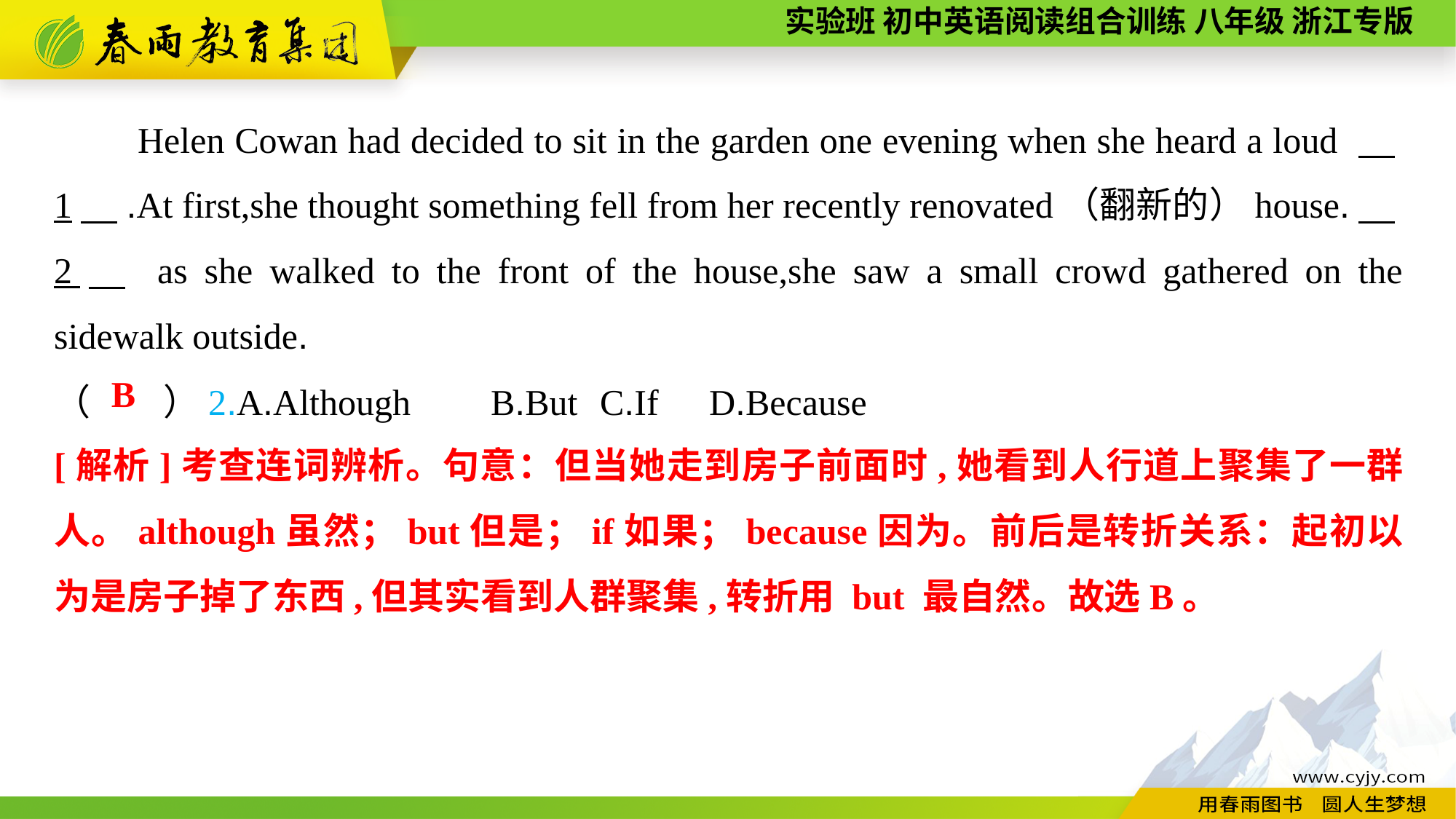

Helen Cowan had decided to sit in the garden one evening when she heard a loud 　1　.At first,she thought something fell from her recently renovated（翻新的）house.　2　 as she walked to the front of the house,she saw a small crowd gathered on the sidewalk outside.
（　　）2.A.Although	B.But	C.If	D.Because
B
[解析]考查连词辨析。句意：但当她走到房子前面时,她看到人行道上聚集了一群人。although虽然；but但是；if如果；because因为。前后是转折关系：起初以为是房子掉了东西,但其实看到人群聚集,转折用 but 最自然。故选B。